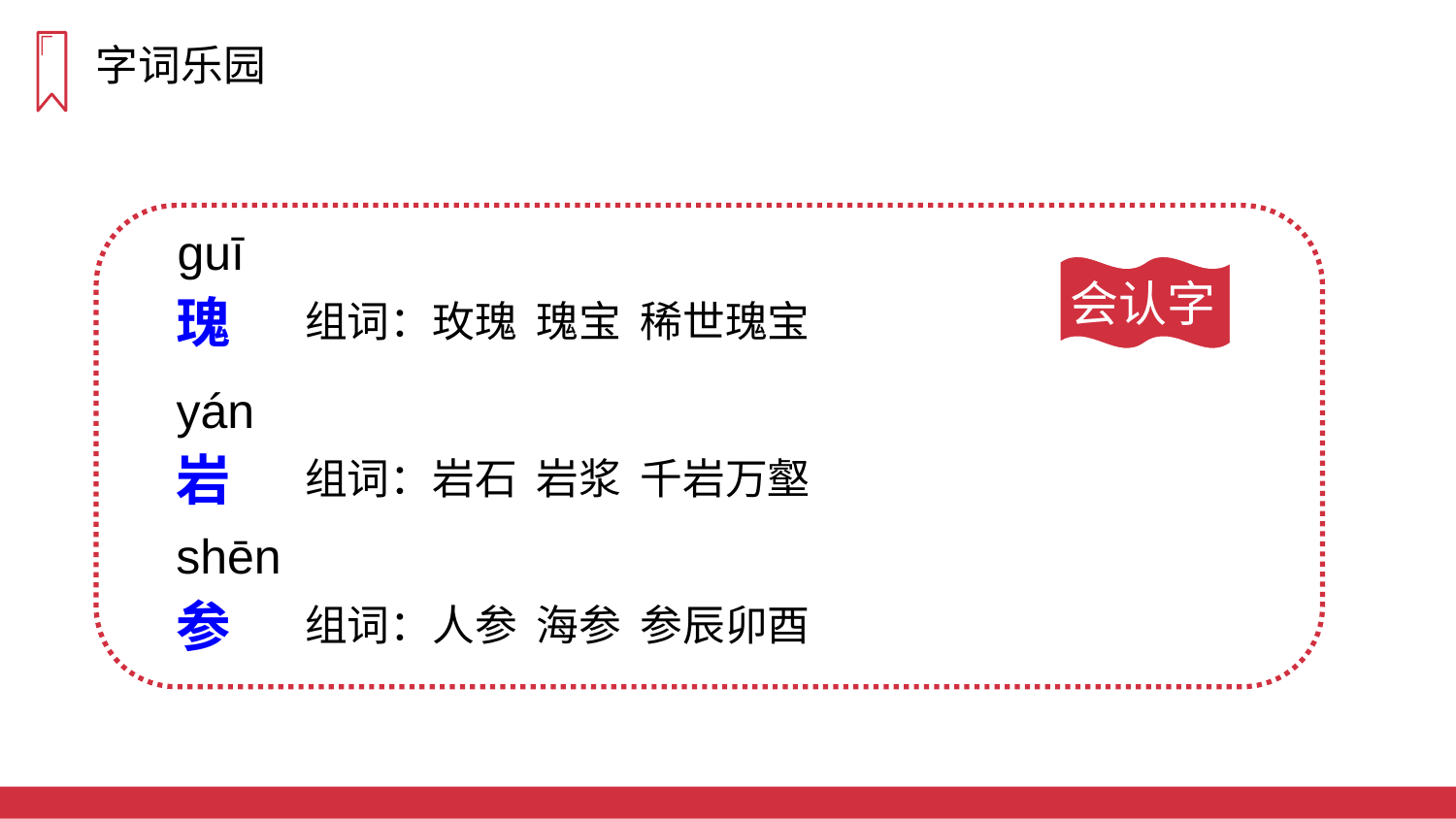

字词乐园

ɡuī
会认字
瑰
组词：玫瑰  瑰宝  稀世瑰宝
yán
岩
组词：岩石  岩浆  千岩万壑
shēn
参
组词：人参  海参  参辰卯酉